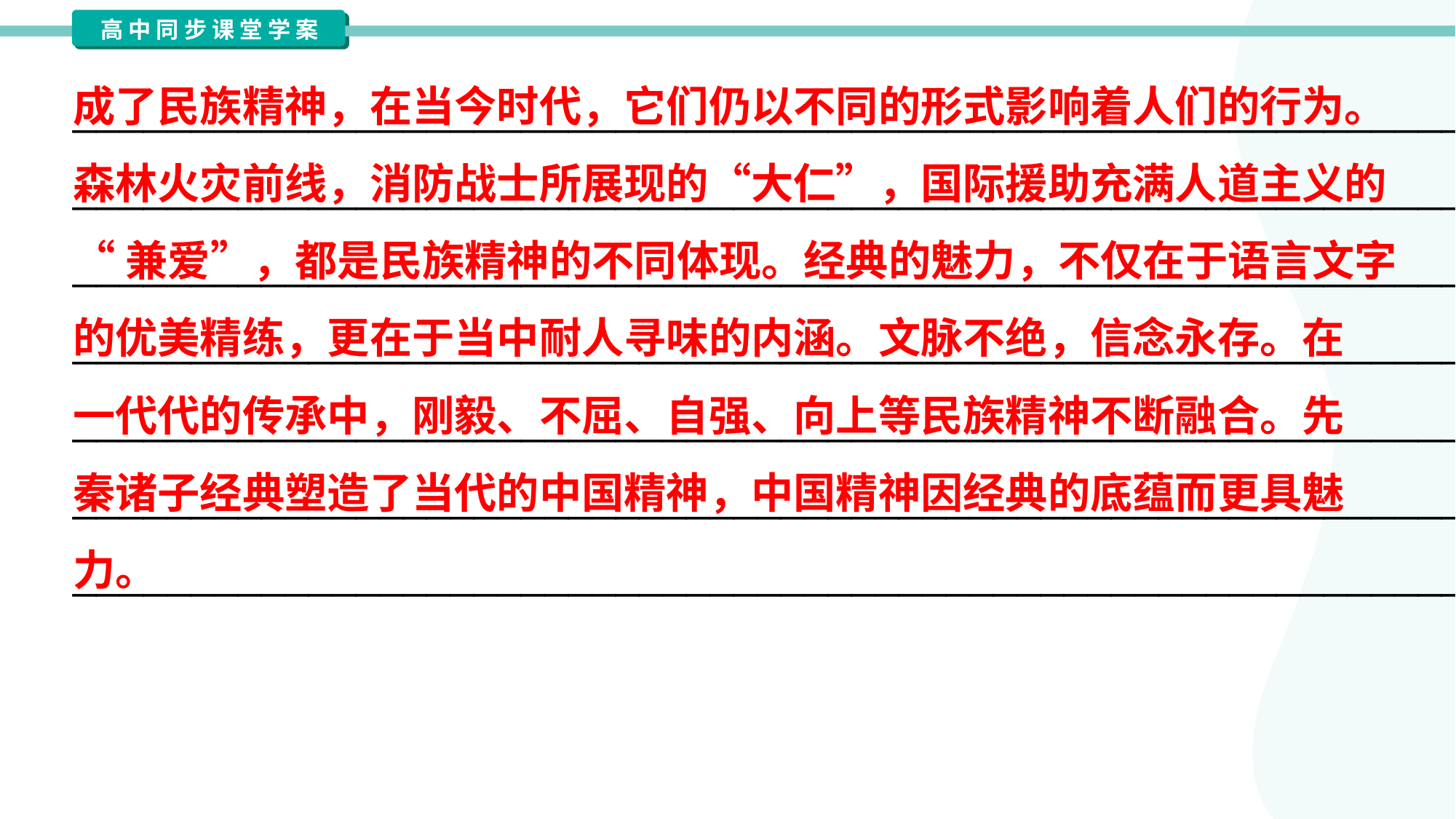

成了民族精神，在当今时代，它们仍以不同的形式影响着人们的行为。
森林火灾前线，消防战士所展现的“大仁”，国际援助充满人道主义的
“兼爱”，都是民族精神的不同体现。经典的魅力，不仅在于语言文字
的优美精练，更在于当中耐人寻味的内涵。文脉不绝，信念永存。在
一代代的传承中，刚毅、不屈、自强、向上等民族精神不断融合。先
秦诸子经典塑造了当代的中国精神，中国精神因经典的底蕴而更具魅
力。
_____________________________________________________________
_____________________________________________________________
_____________________________________________________________
_____________________________________________________________
_____________________________________________________________
_____________________________________________________________
_____________________________________________________________